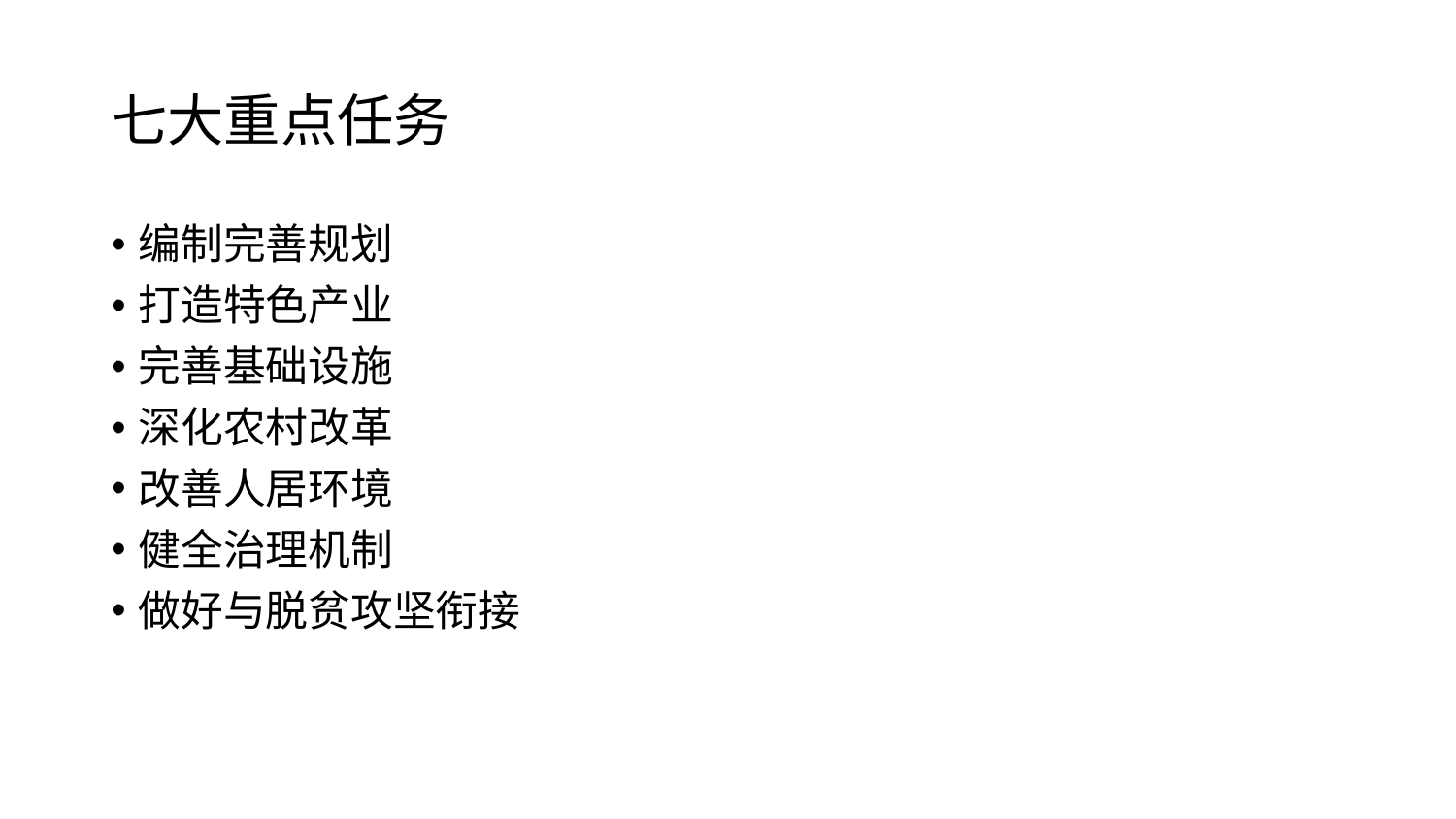

# 七大重点任务
编制完善规划
打造特色产业
完善基础设施
深化农村改革
改善人居环境
健全治理机制
做好与脱贫攻坚衔接